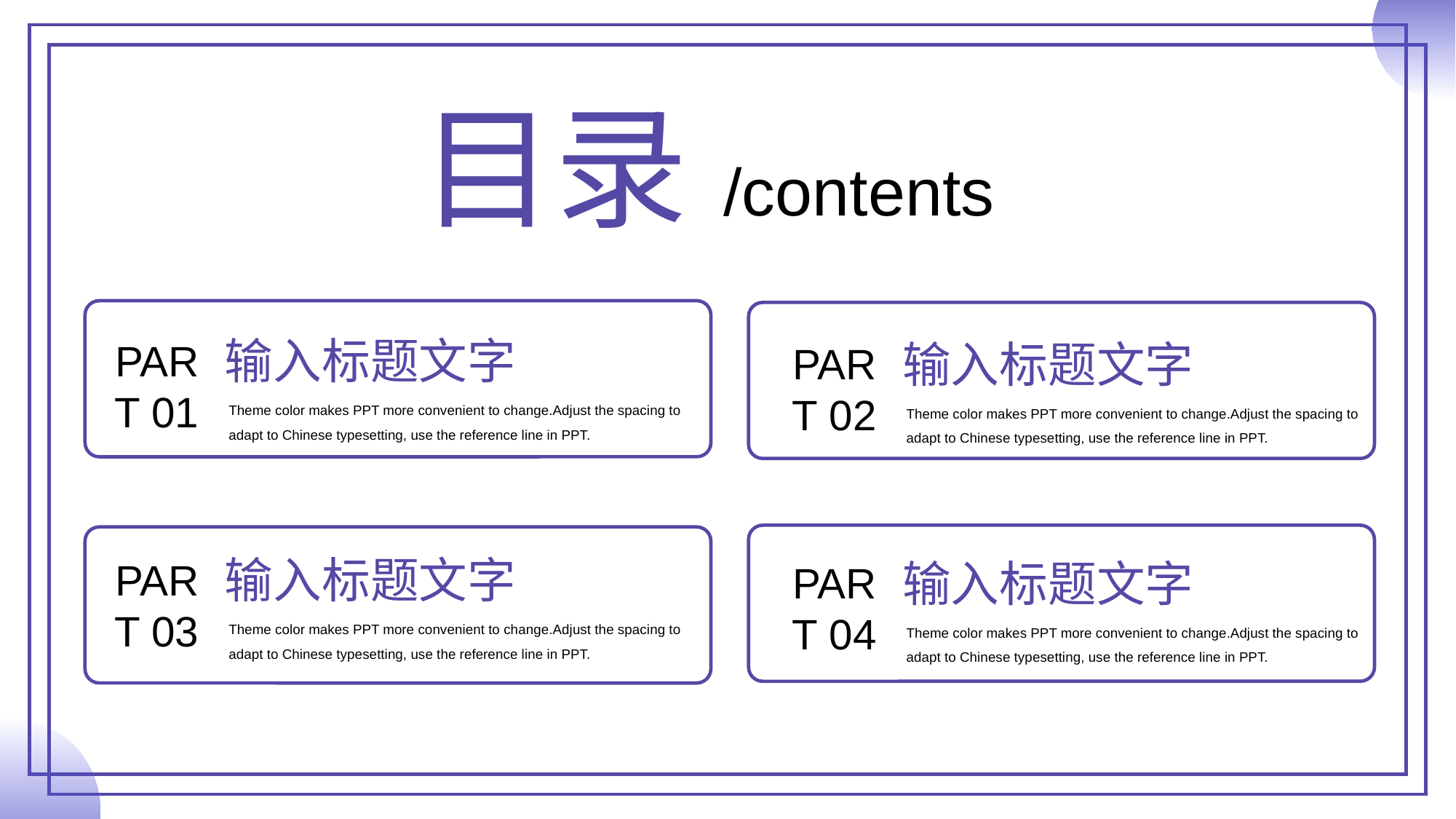

PPT下载 http://www.1ppt.com/xiazai/
目录
/contents

输入标题文字
输入标题文字
PART 01
PART 02
Theme color makes PPT more convenient to change.Adjust the spacing to adapt to Chinese typesetting, use the reference line in PPT.
Theme color makes PPT more convenient to change.Adjust the spacing to adapt to Chinese typesetting, use the reference line in PPT.

输入标题文字
输入标题文字
PART 03
PART 04
Theme color makes PPT more convenient to change.Adjust the spacing to adapt to Chinese typesetting, use the reference line in PPT.
Theme color makes PPT more convenient to change.Adjust the spacing to adapt to Chinese typesetting, use the reference line in PPT.